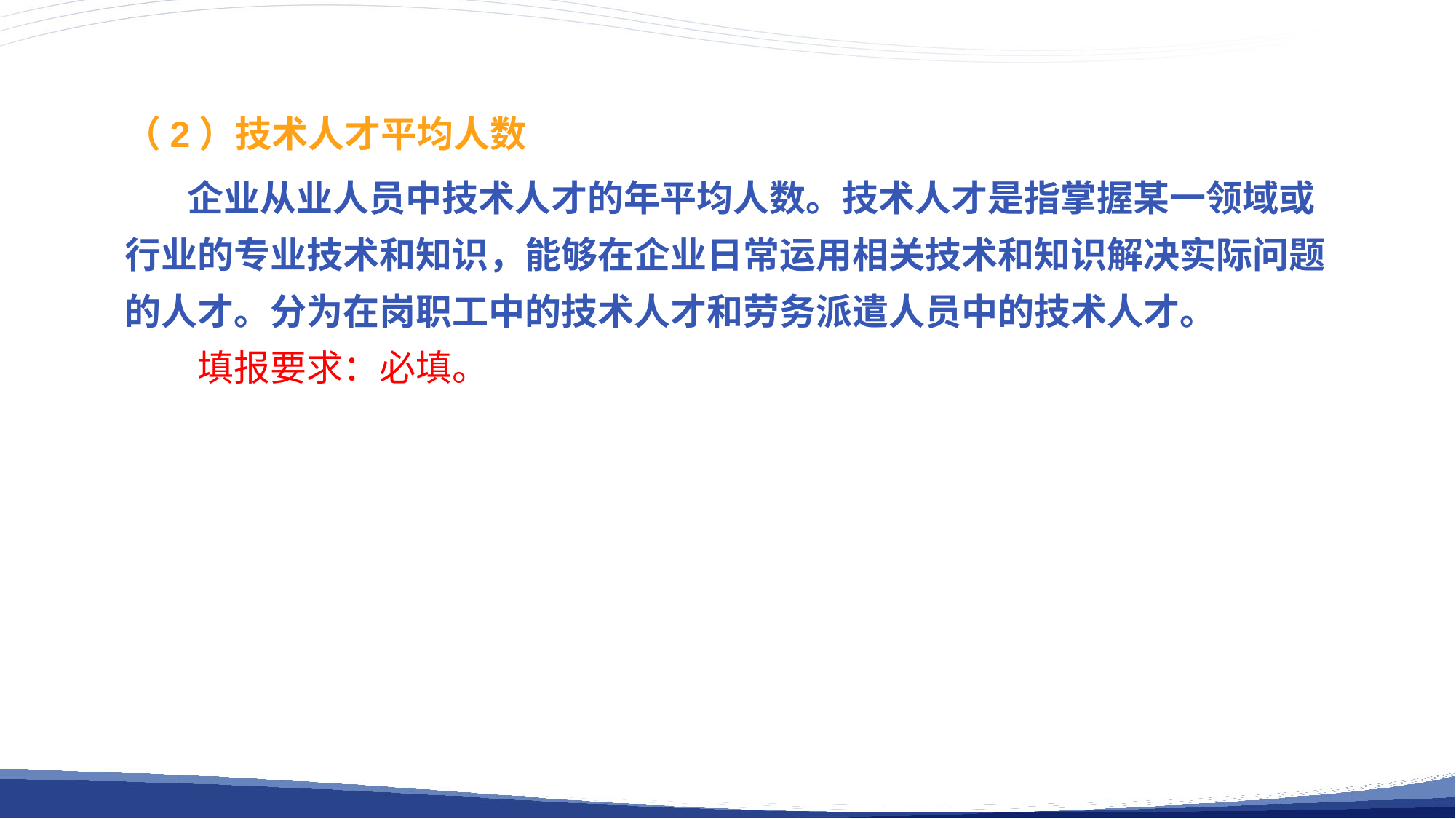

（2）技术人才平均人数
        企业从业人员中技术人才的年平均人数。技术人才是指掌握某一领域或行业的专业技术和知识，能够在企业日常运用相关技术和知识解决实际问题的人才。分为在岗职工中的技术人才和劳务派遣人员中的技术人才。
填报要求：必填。